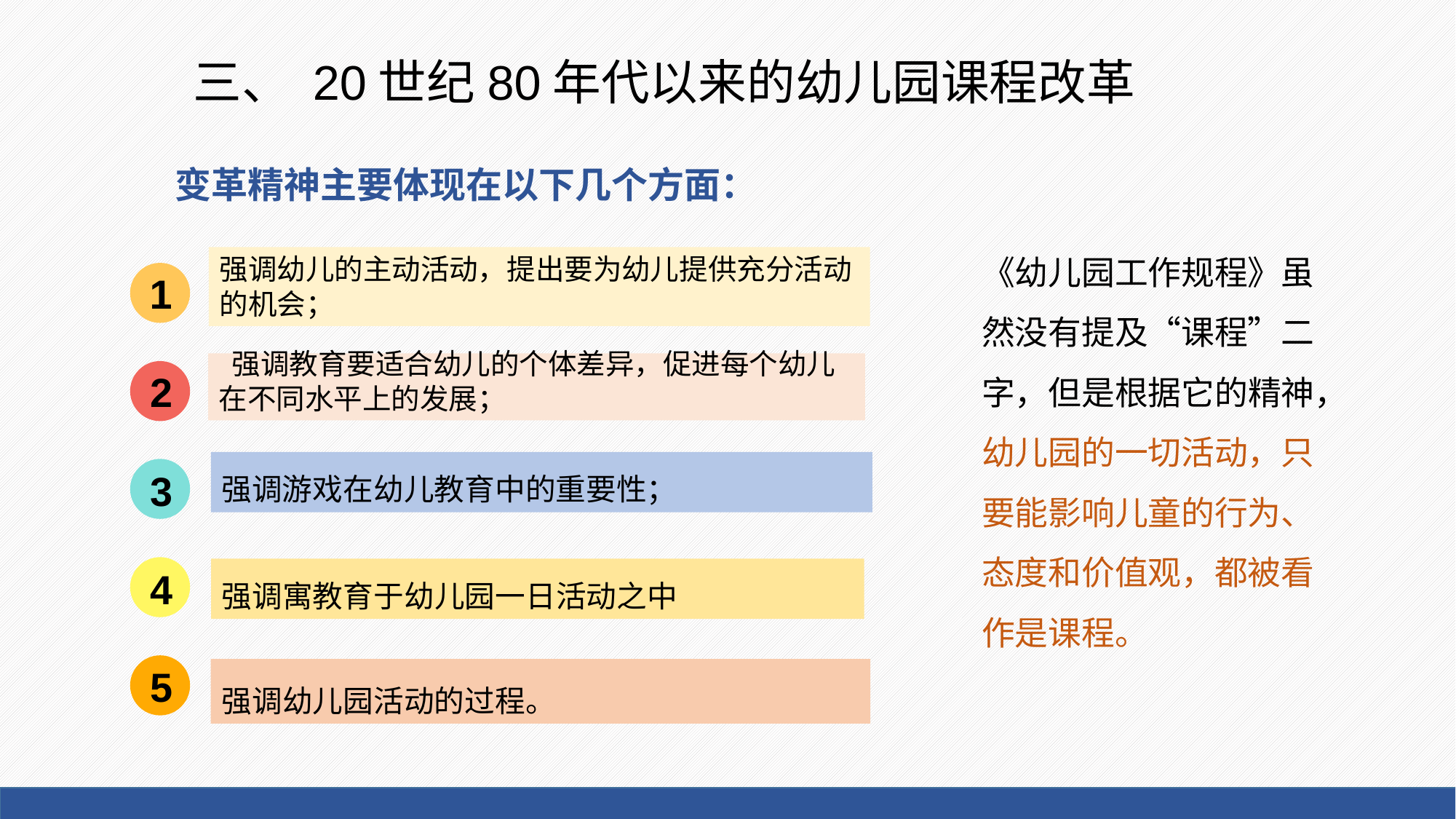

# 三、 20世纪80年代以来的幼儿园课程改革
变革精神主要体现在以下几个方面：
《幼儿园工作规程》虽然没有提及“课程”二字，但是根据它的精神，幼儿园的一切活动，只要能影响儿童的行为、态度和价值观，都被看作是课程。
强调幼儿的主动活动，提出要为幼儿提供充分活动的机会；

1
 强调教育要适合幼儿的个体差异，促进每个幼儿在不同水平上的发展；

2
强调游戏在幼儿教育中的重要性；

3

4
强调寓教育于幼儿园一日活动之中

5
强调幼儿园活动的过程。